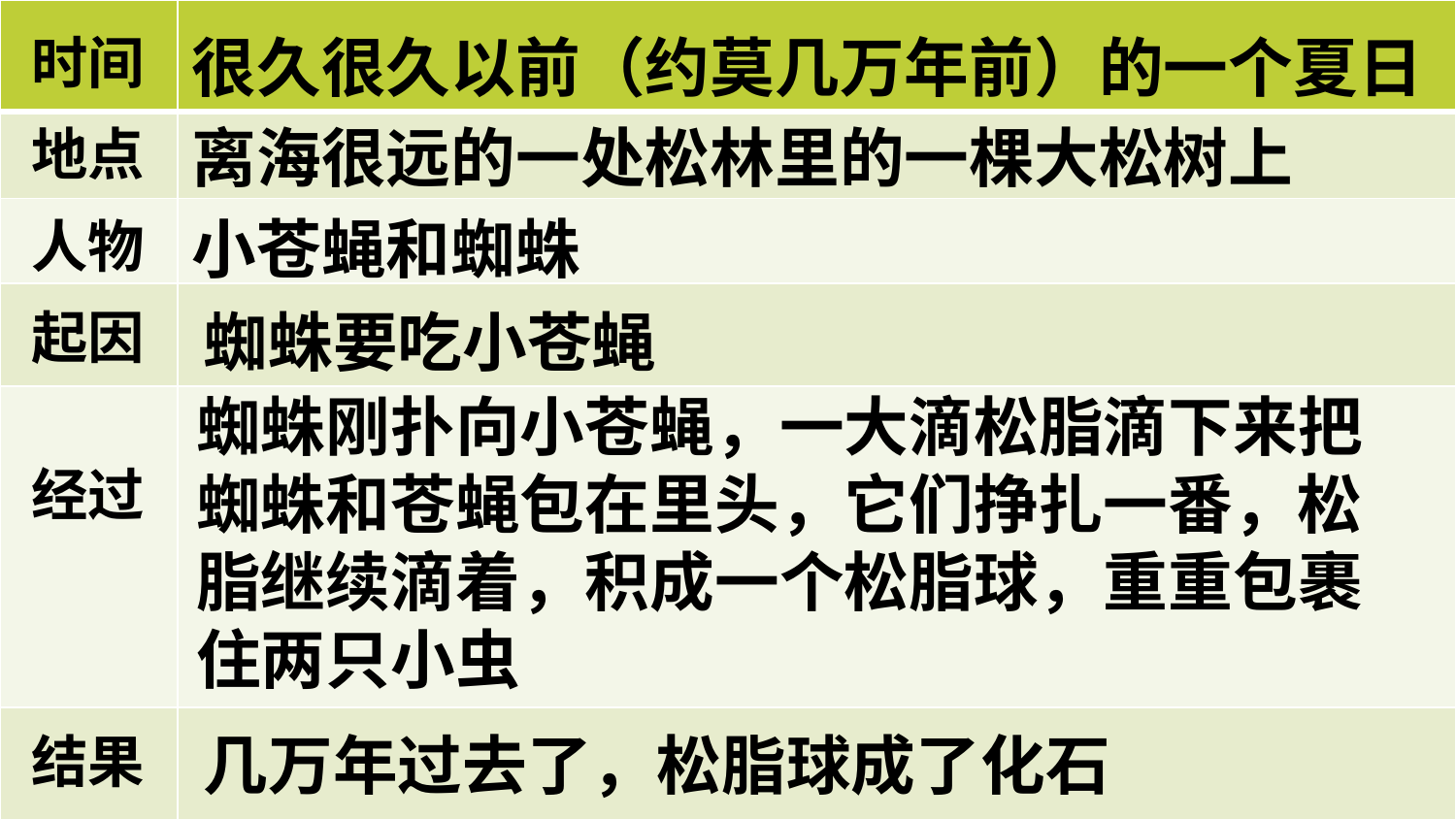

|  |  |
| --- | --- |
|  |  |
|  |  |
|  |  |
|  |  |
|  |  |
时间
很久很久以前（约莫几万年前）的一个夏日
离海很远的一处松林里的一棵大松树上
地点
小苍蝇和蜘蛛
人物
起因
蜘蛛要吃小苍蝇
蜘蛛刚扑向小苍蝇，一大滴松脂滴下来把蜘蛛和苍蝇包在里头，它们挣扎一番，松脂继续滴着，积成一个松脂球，重重包裹住两只小虫
经过
几万年过去了，松脂球成了化石
结果